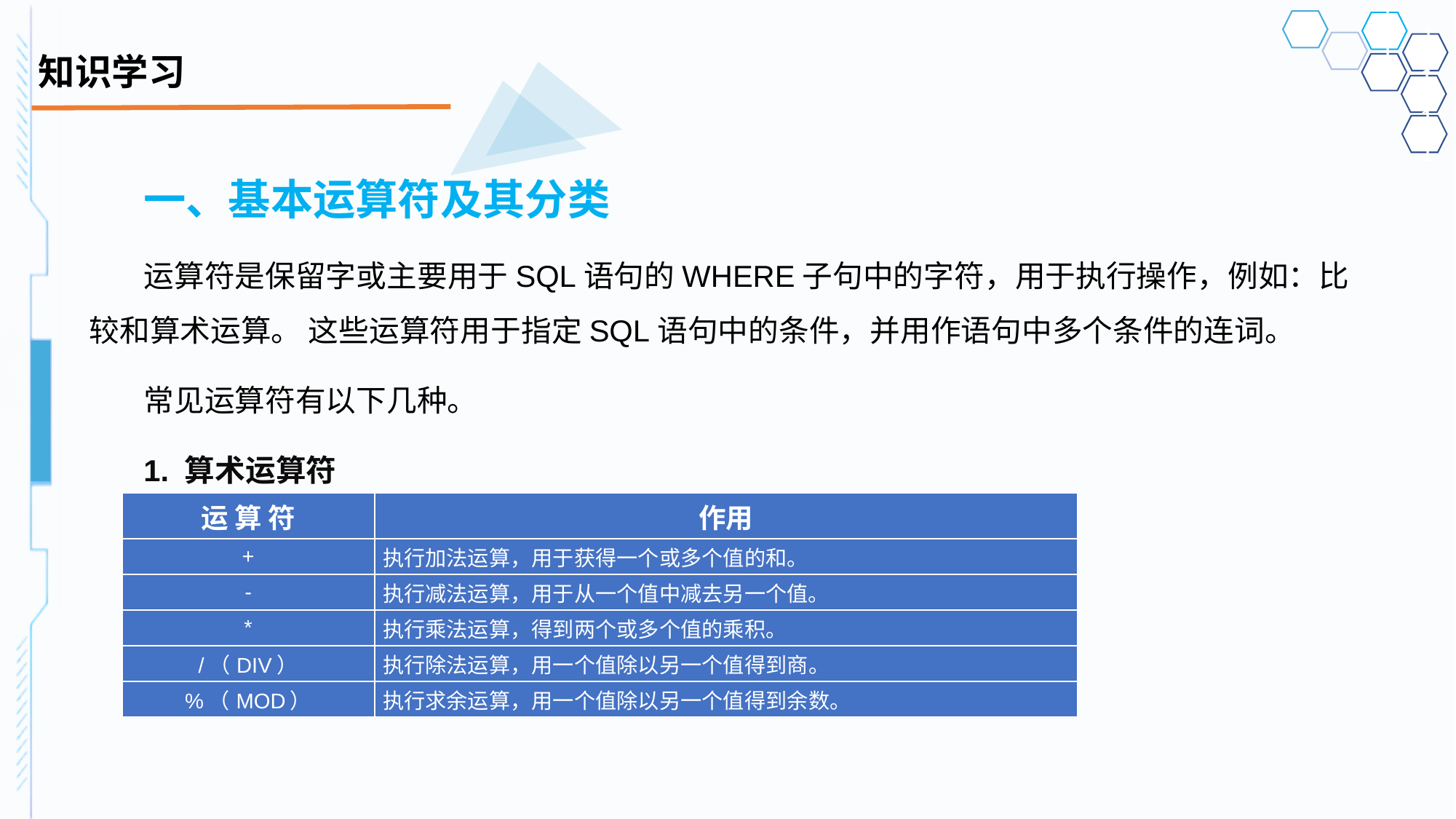

# 知识学习

一、基本运算符及其分类
运算符是保留字或主要用于SQL语句的WHERE子句中的字符，用于执行操作，例如：比较和算术运算。 这些运算符用于指定SQL语句中的条件，并用作语句中多个条件的连词。
常见运算符有以下几种。
1. 算术运算符

| 运 算 符 | 作用 |
| --- | --- |
| + | 执行加法运算，用于获得一个或多个值的和。 |
| - | 执行减法运算，用于从一个值中减去另一个值。 |
| \* | 执行乘法运算，得到两个或多个值的乘积。 |
| /（DIV） | 执行除法运算，用一个值除以另一个值得到商。 |
| %（MOD） | 执行求余运算，用一个值除以另一个值得到余数。 |